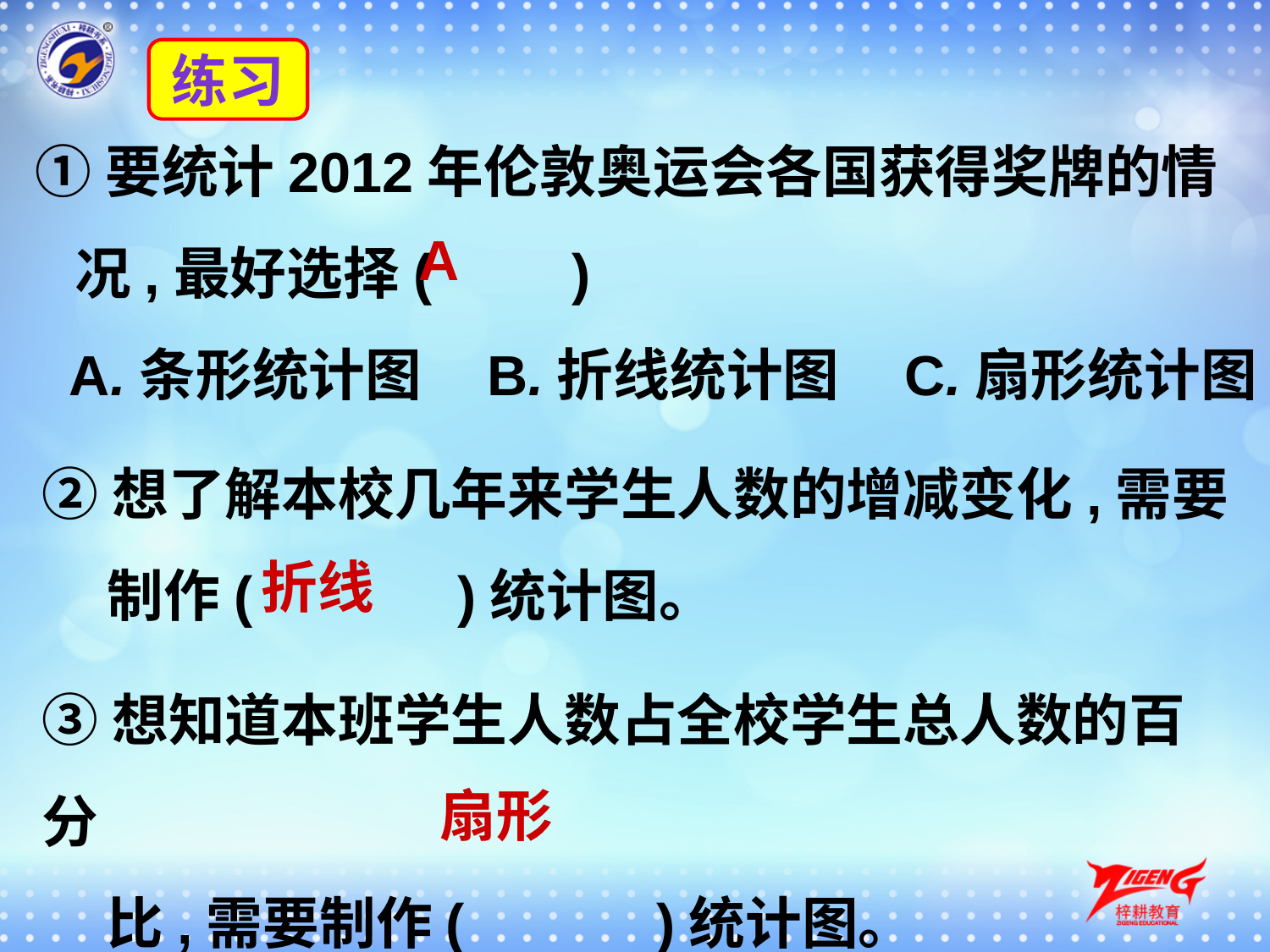

练习
 ①要统计2012年伦敦奥运会各国获得奖牌的情
   况,最好选择(　　)
   A.条形统计图    B.折线统计图    C.扇形统计图
A
②想了解本校几年来学生人数的增减变化,需要
    制作(　     　)统计图。
折线
③想知道本班学生人数占全校学生总人数的百分
    比,需要制作(　　    )统计图。
扇形